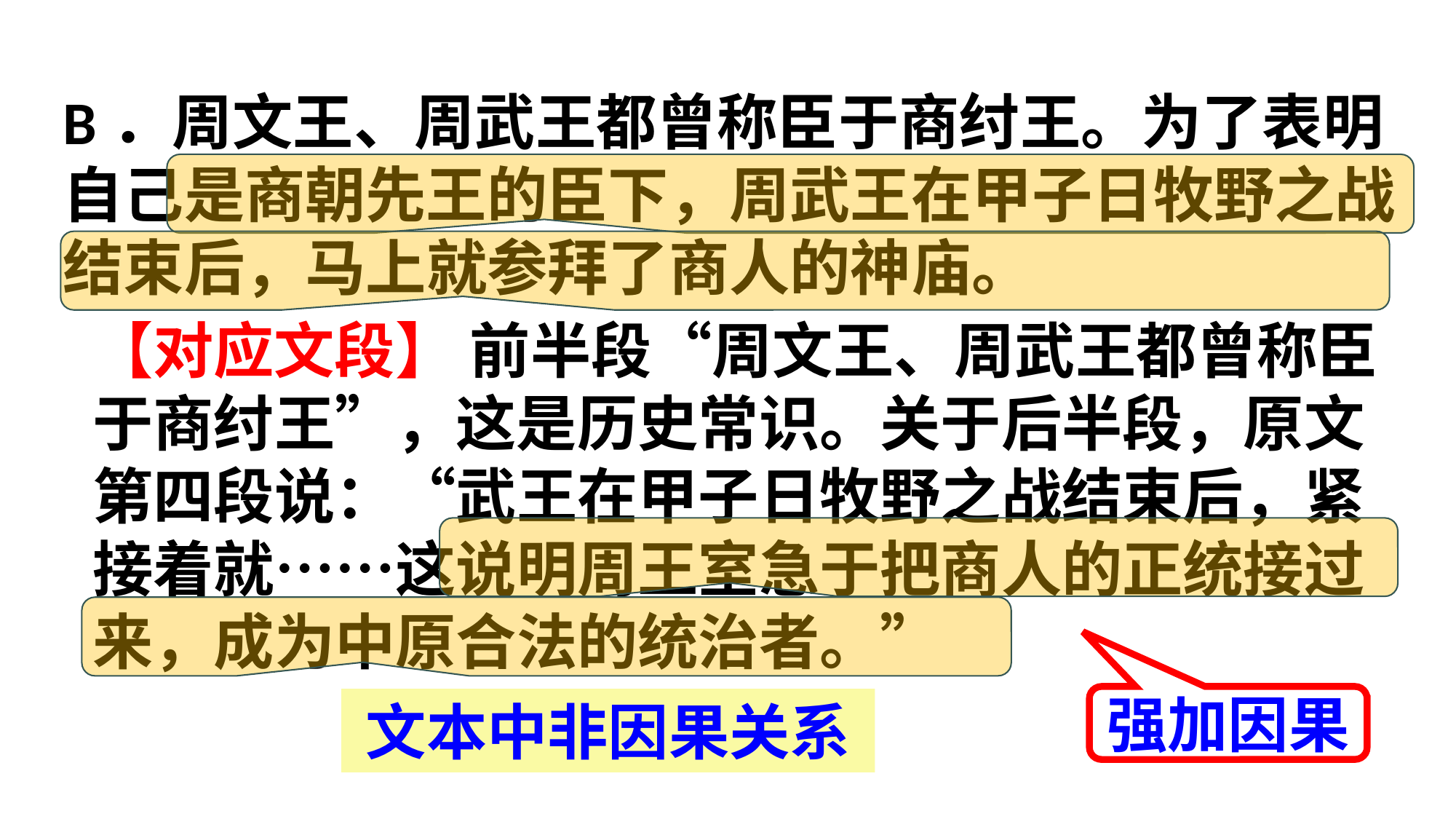

B．周文王、周武王都曾称臣于商纣王。为了表明自己是商朝先王的臣下，周武王在甲子日牧野之战结束后，马上就参拜了商人的神庙。

【对应文段】 前半段“周文王、周武王都曾称臣于商纣王”，这是历史常识。关于后半段，原文第四段说：“武王在甲子日牧野之战结束后，紧接着就……这说明周王室急于把商人的正统接过来，成为中原合法的统治者。”

强加因果
文本中非因果关系